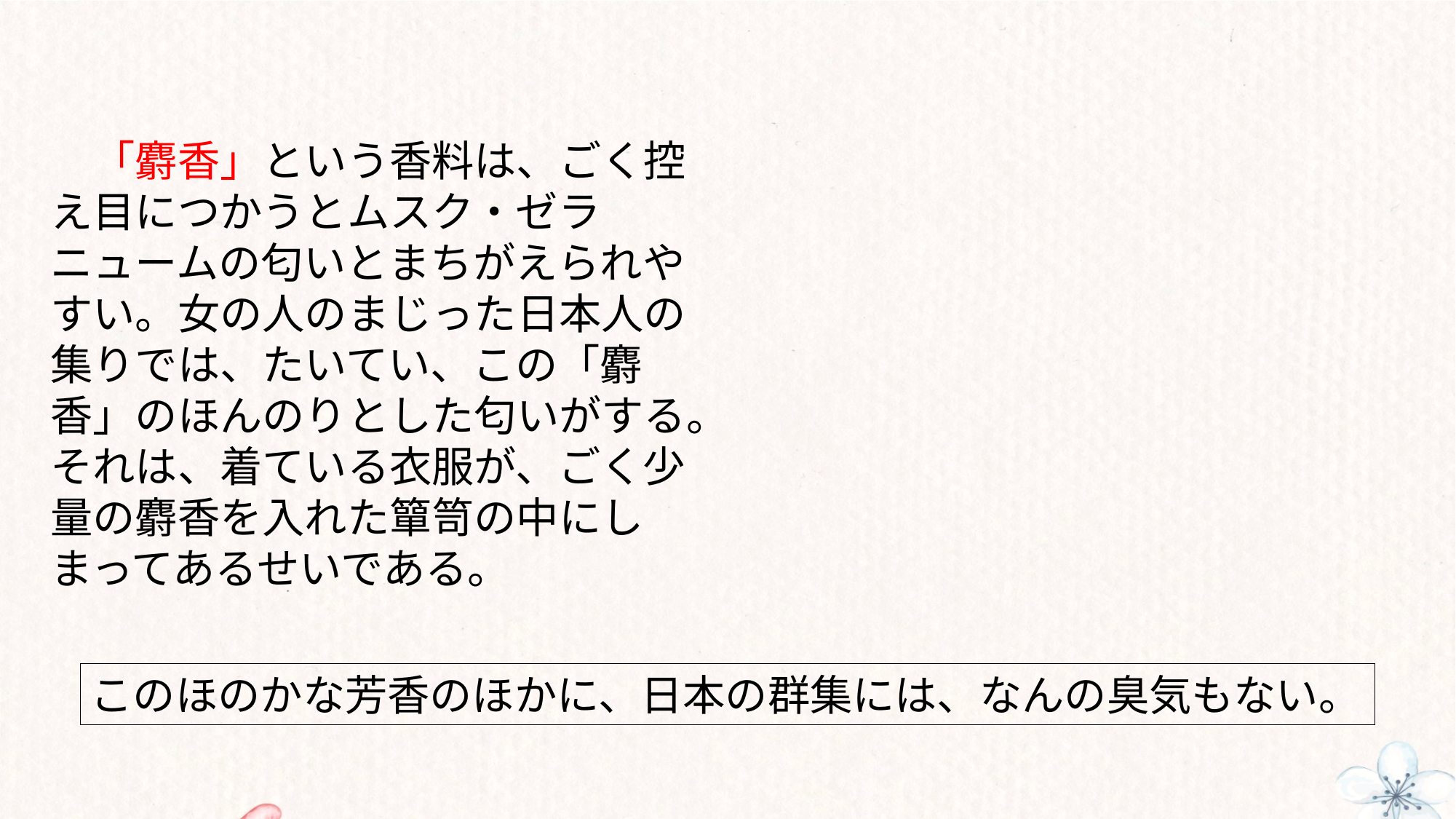

「麝香」という香料は、ごく控え目につかうとムスク・ゼラニュームの匂いとまちがえられやすい。女の人のまじった日本人の集りでは、たいてい、この「麝香」のほんのりとした匂いがする。それは、着ている衣服が、ごく少量の麝香を入れた簞笥の中にしまってあるせいである。
このほのかな芳香のほかに、日本の群集には、なんの臭気もない。